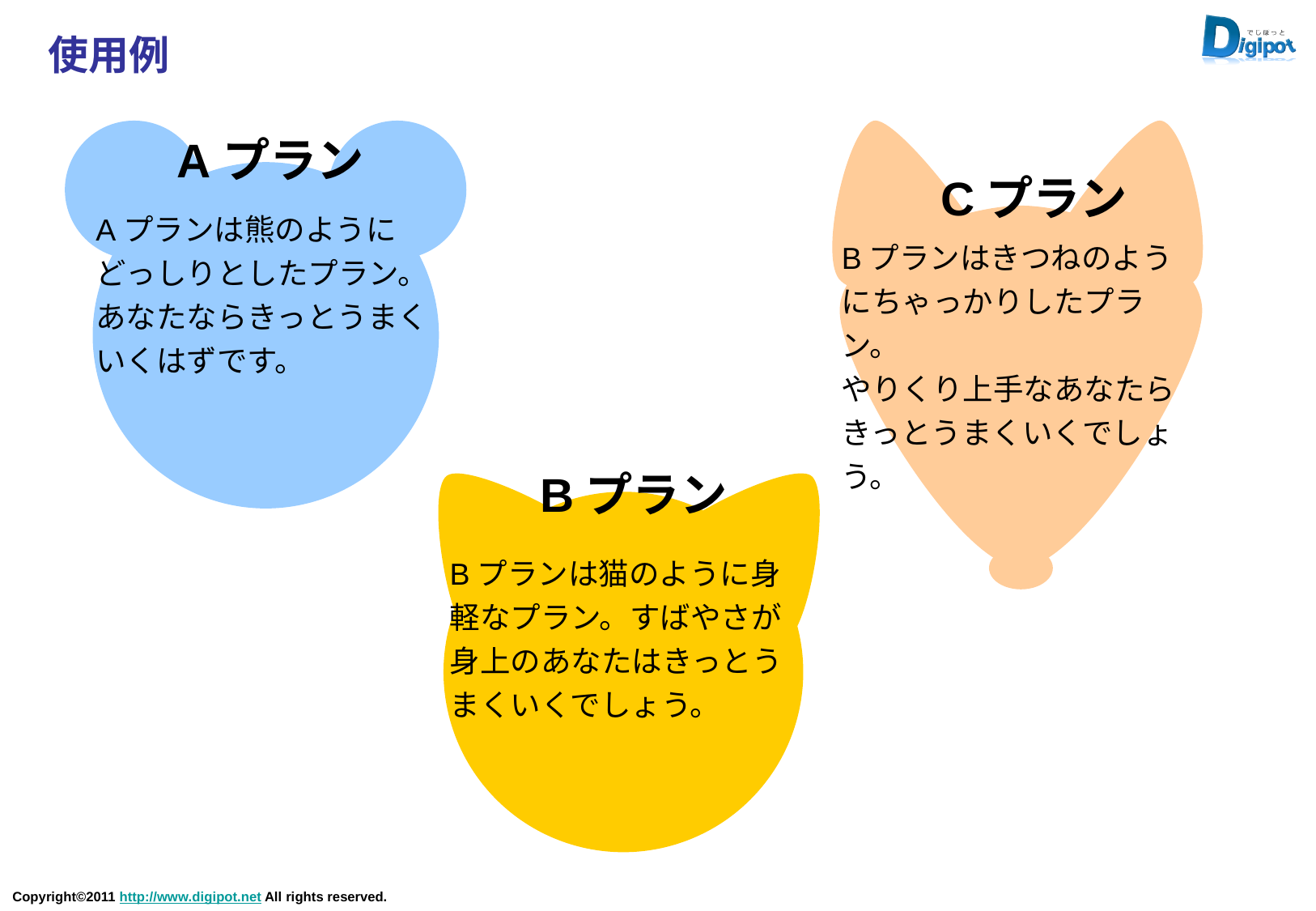

# 使用例

Aプラン
Cプラン
Aプランは熊のようにどっしりとしたプラン。
あなたならきっとうまくいくはずです。
Bプランはきつねのようにちゃっかりしたプラン。
やりくり上手なあなたらきっとうまくいくでしょう。
Bプラン

Bプランは猫のように身軽なプラン。すばやさが身上のあなたはきっとうまくいくでしょう。